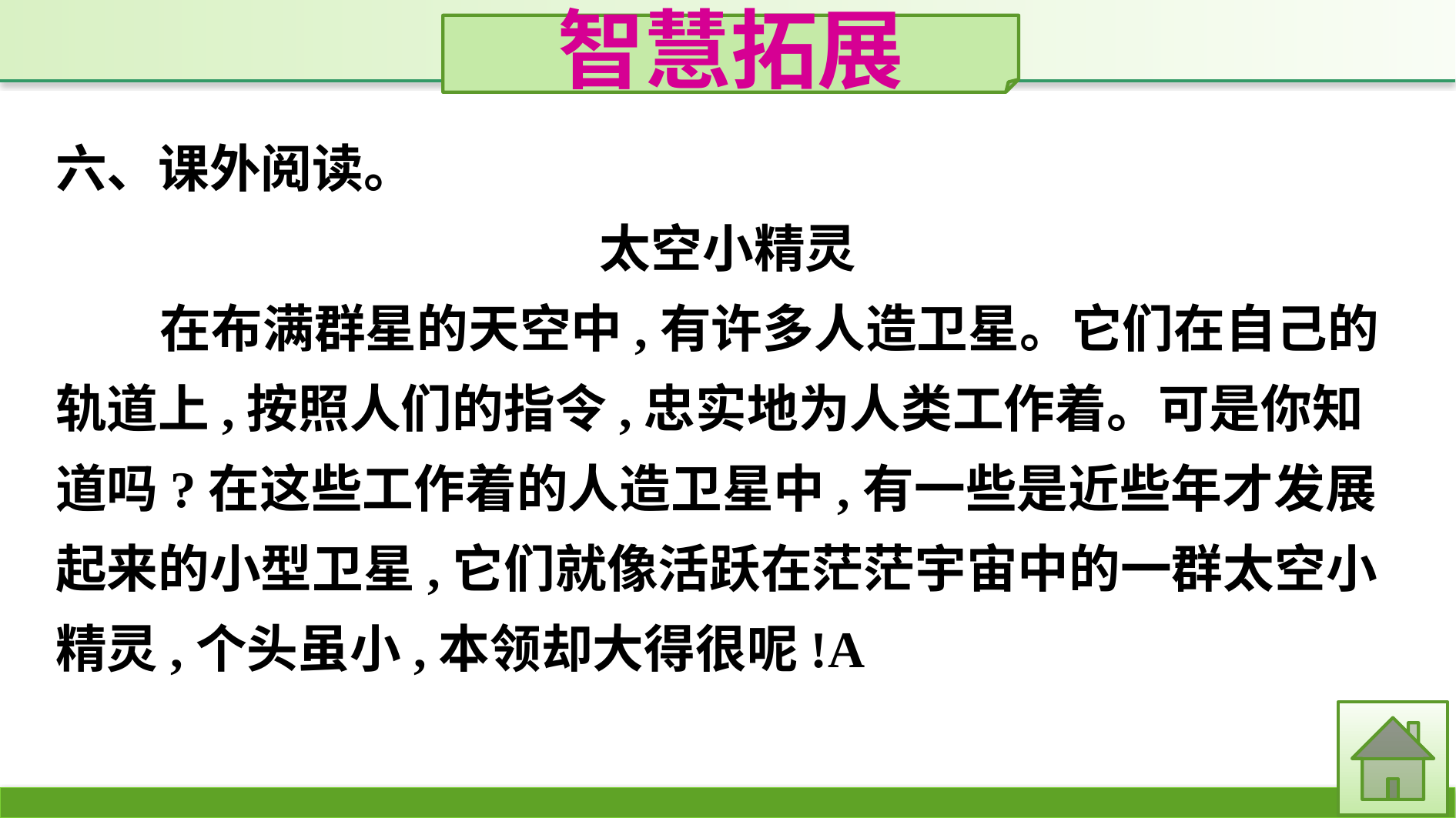

智慧拓展
六、课外阅读。
太空小精灵
在布满群星的天空中,有许多人造卫星。它们在自己的轨道上,按照人们的指令,忠实地为人类工作着。可是你知道吗?在这些工作着的人造卫星中,有一些是近些年才发展起来的小型卫星,它们就像活跃在茫茫宇宙中的一群太空小精灵,个头虽小,本领却大得很呢!A